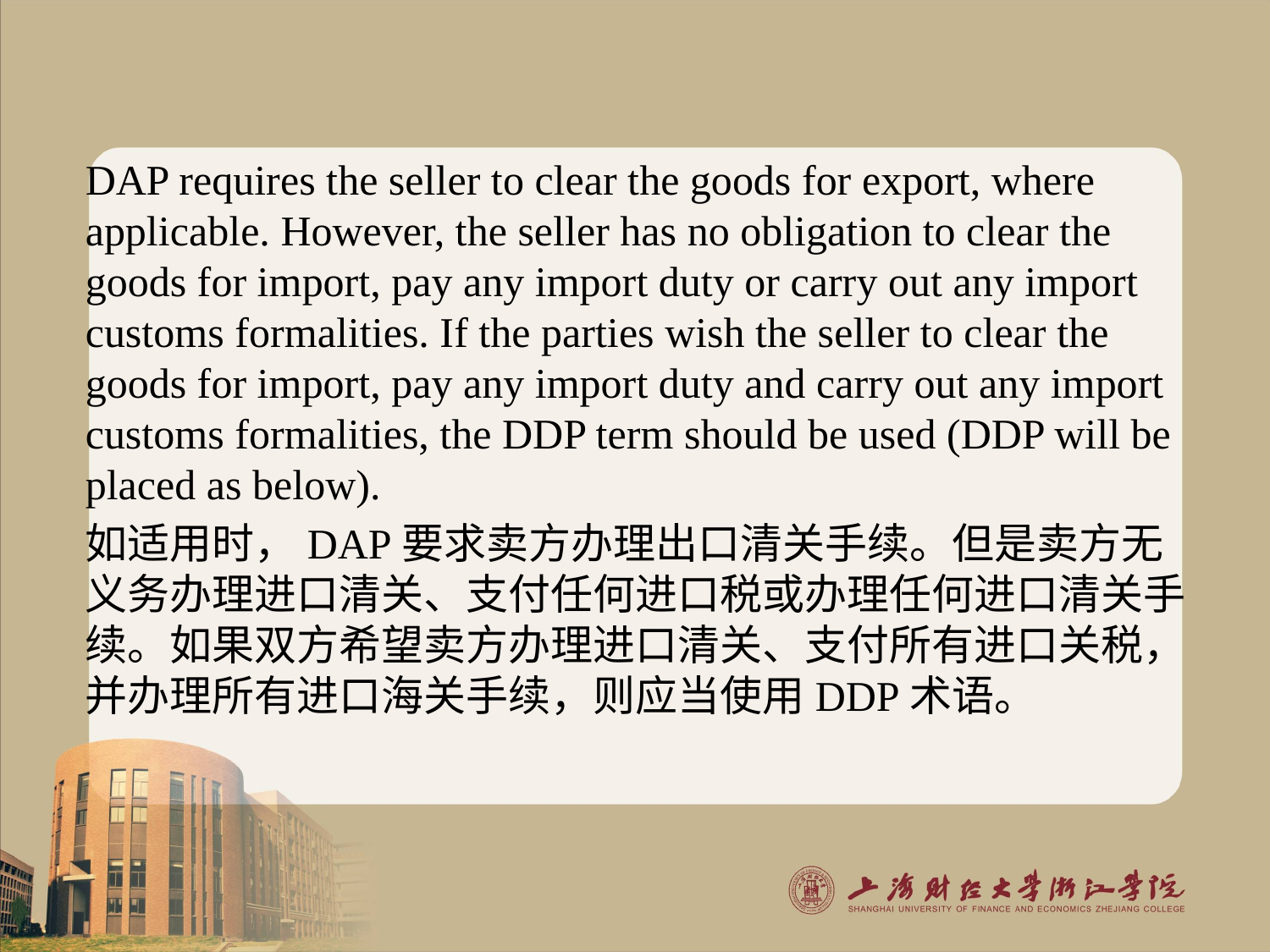

#
DAP requires the seller to clear the goods for export, where applicable. However, the seller has no obligation to clear the goods for import, pay any import duty or carry out any import customs formalities. If the parties wish the seller to clear the goods for import, pay any import duty and carry out any import customs formalities, the DDP term should be used (DDP will be placed as below).
如适用时，DAP要求卖方办理出口清关手续。但是卖方无义务办理进口清关、支付任何进口税或办理任何进口清关手续。如果双方希望卖方办理进口清关、支付所有进口关税，并办理所有进口海关手续，则应当使用DDP术语。